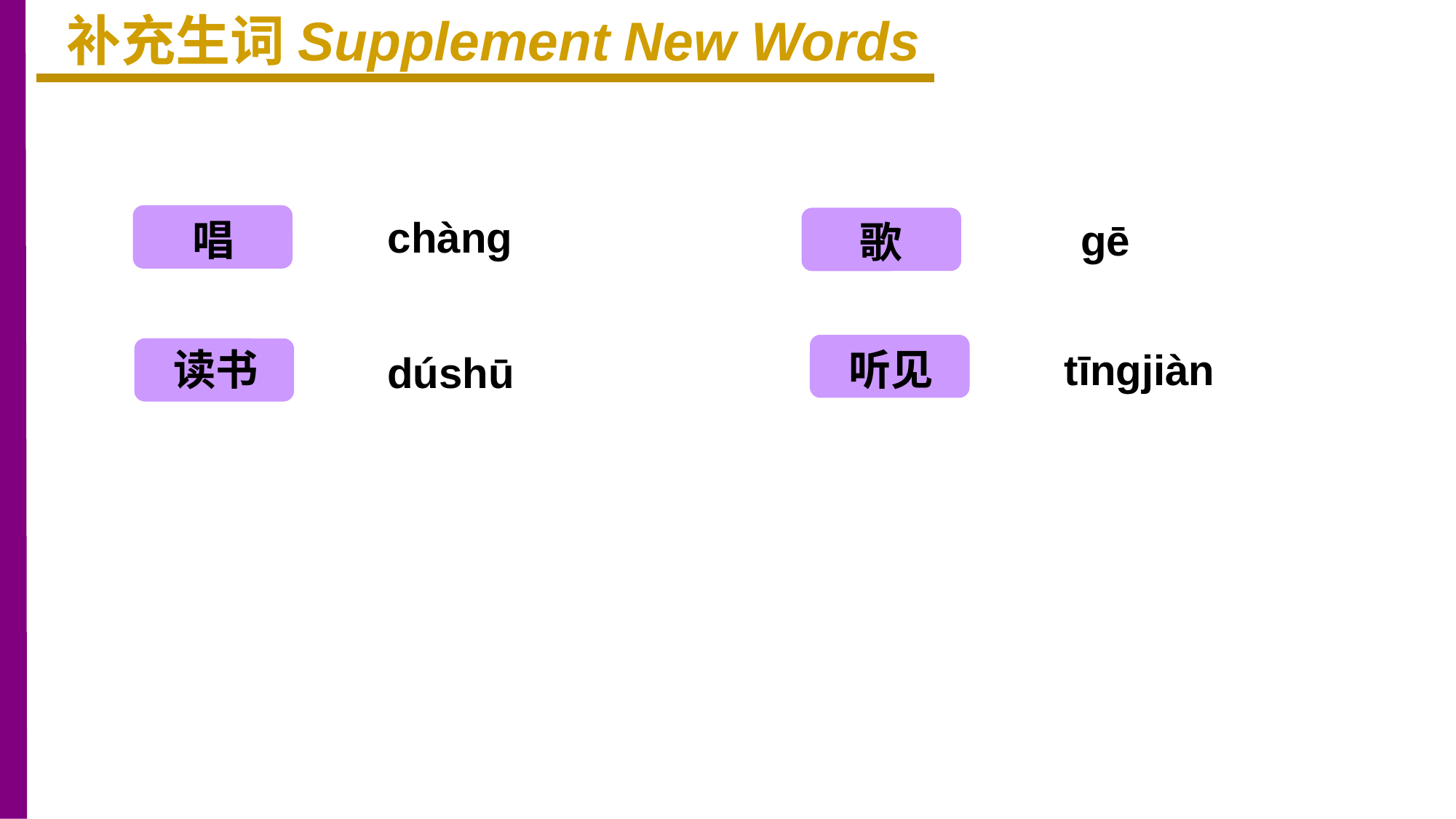

补充生词Supplement New Words

唱
chàng
gē

歌

听见
读书

tīngjiàn
dúshū